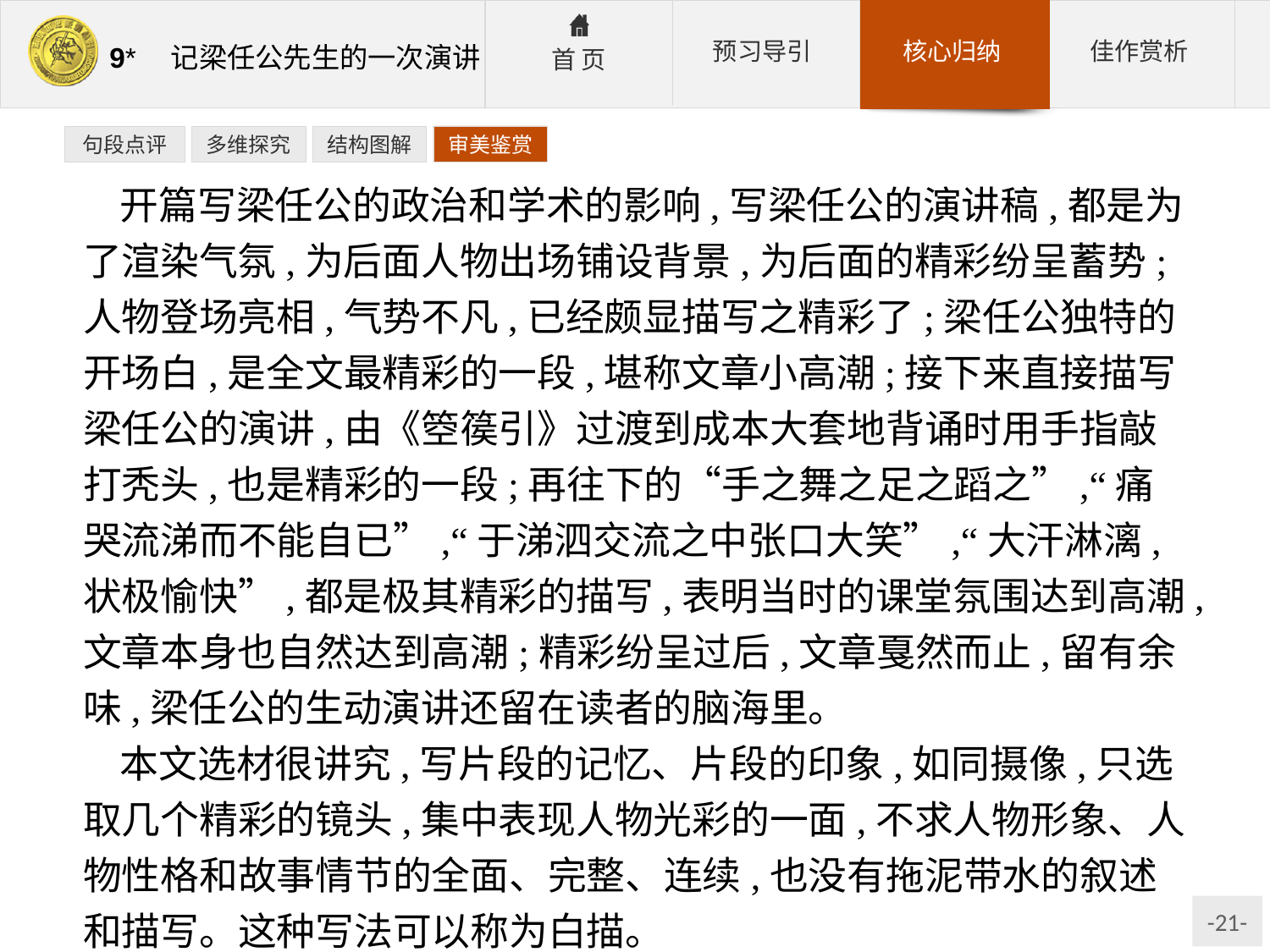

句段点评
多维探究
结构图解
审美鉴赏
开篇写梁任公的政治和学术的影响,写梁任公的演讲稿,都是为了渲染气氛,为后面人物出场铺设背景,为后面的精彩纷呈蓄势;人物登场亮相,气势不凡,已经颇显描写之精彩了;梁任公独特的开场白,是全文最精彩的一段,堪称文章小高潮;接下来直接描写梁任公的演讲,由《箜篌引》过渡到成本大套地背诵时用手指敲打秃头,也是精彩的一段;再往下的“手之舞之足之蹈之”,“痛哭流涕而不能自已”,“于涕泗交流之中张口大笑”,“大汗淋漓,状极愉快”,都是极其精彩的描写,表明当时的课堂氛围达到高潮,文章本身也自然达到高潮;精彩纷呈过后,文章戛然而止,留有余味,梁任公的生动演讲还留在读者的脑海里。
本文选材很讲究,写片段的记忆、片段的印象,如同摄像,只选取几个精彩的镜头,集中表现人物光彩的一面,不求人物形象、人物性格和故事情节的全面、完整、连续,也没有拖泥带水的叙述和描写。这种写法可以称为白描。